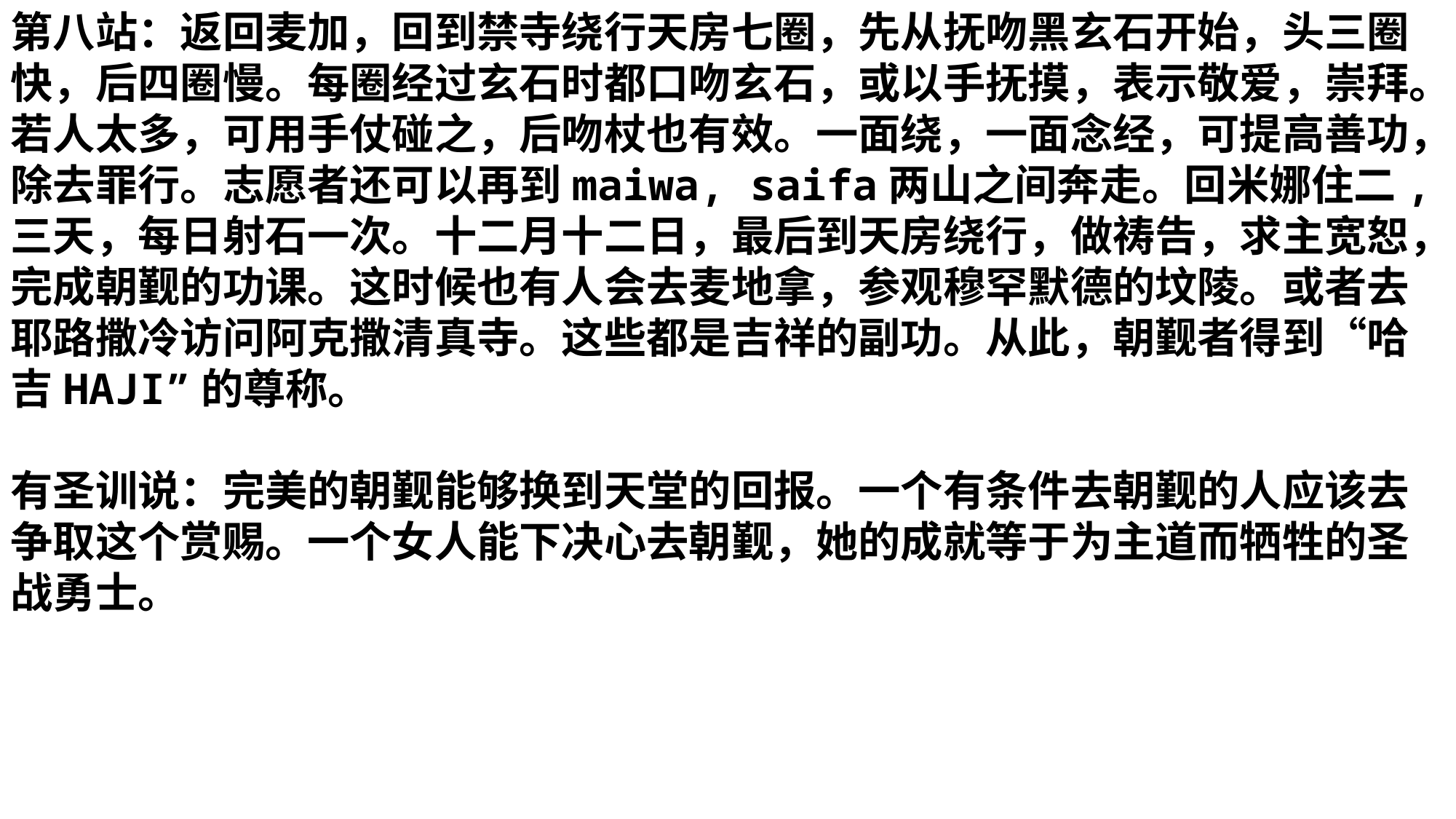

第八站：返回麦加，回到禁寺绕行天房七圈，先从抚吻黑玄石开始，头三圈快，后四圈慢。每圈经过玄石时都口吻玄石，或以手抚摸，表示敬爱，崇拜。若人太多，可用手仗碰之，后吻杖也有效。一面绕，一面念经，可提高善功，除去罪行。志愿者还可以再到maiwa, saifa两山之间奔走。回米娜住二, 三天，每日射石一次。十二月十二日，最后到天房绕行，做祷告，求主宽恕，完成朝觐的功课。这时候也有人会去麦地拿，参观穆罕默德的坟陵。或者去耶路撒冷访问阿克撒清真寺。这些都是吉祥的副功。从此，朝觐者得到“哈吉HAJI”的尊称。

有圣训说：完美的朝觐能够换到天堂的回报。一个有条件去朝觐的人应该去争取这个赏赐。一个女人能下决心去朝觐，她的成就等于为主道而牺牲的圣战勇士。